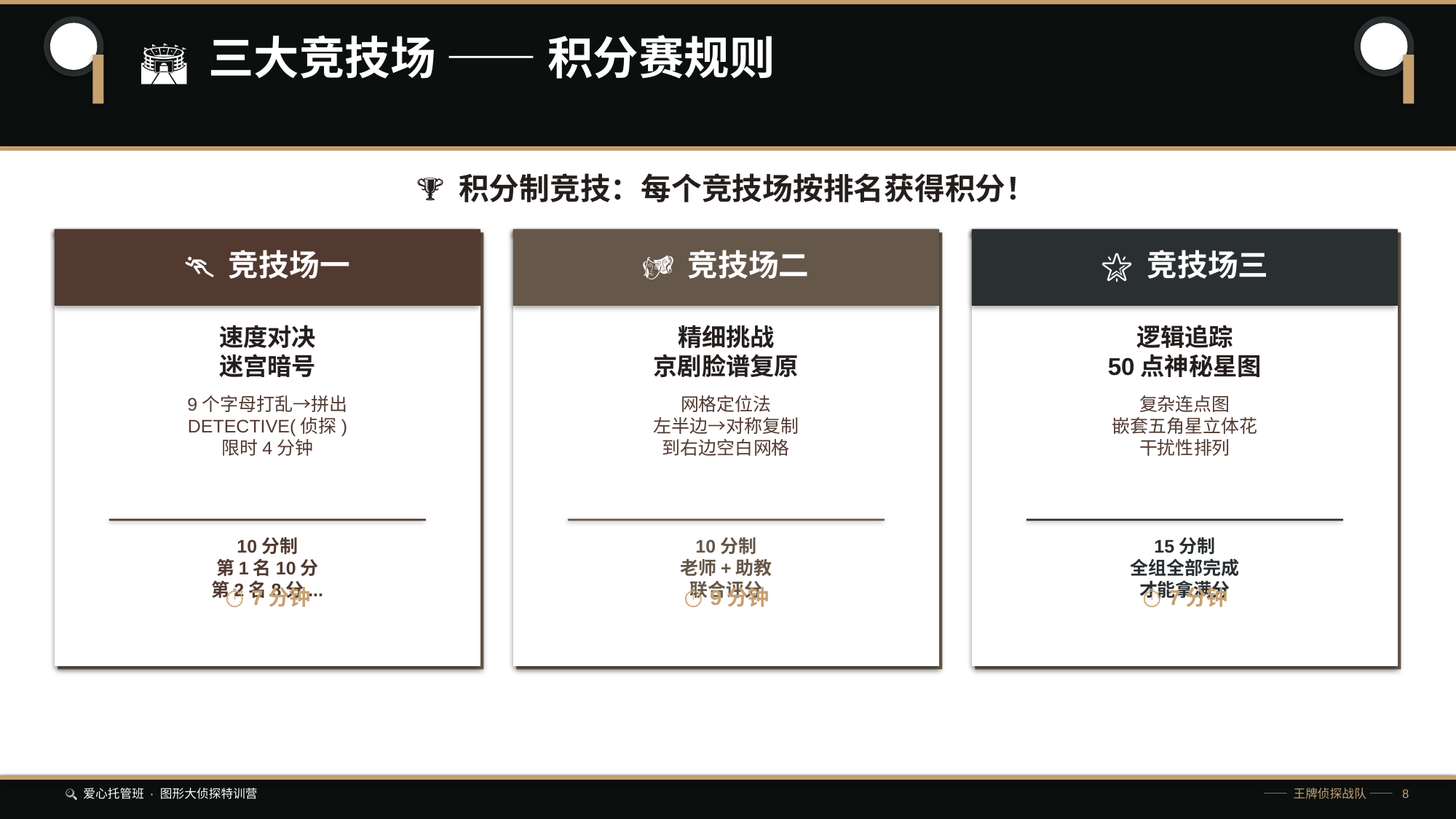

🏟️ 三大竞技场 —— 积分赛规则

🏆 积分制竞技：每个竞技场按排名获得积分！

🏃 竞技场一
🎭 竞技场二
🌟 竞技场三
速度对决
迷宫暗号
精细挑战
京剧脸谱复原
逻辑追踪
50点神秘星图
9个字母打乱→拼出
DETECTIVE(侦探)
限时4分钟
网格定位法
左半边→对称复制
到右边空白网格
复杂连点图
嵌套五角星立体花
干扰性排列

10分制
第1名10分
第2名8分...
10分制
老师+助教
联合评分
15分制
全组全部完成
才能拿满分
⏱ 7分钟
⏱ 9分钟
⏱ 7分钟

🔍 爱心托管班 · 图形大侦探特训营
—— 王牌侦探战队 ——  8